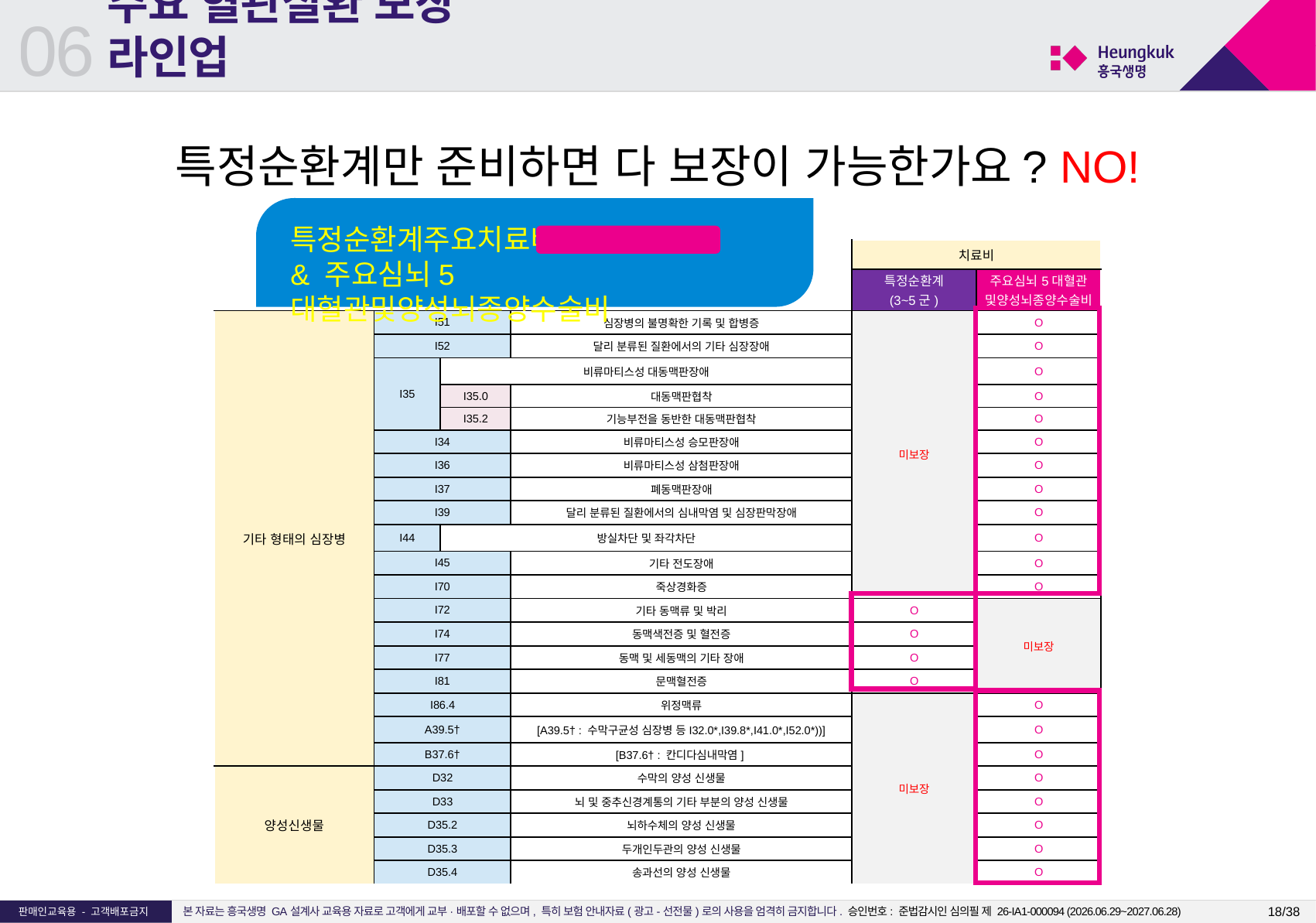

06
# 주요 혈관질환 보장 라인업
특정순환계만 준비하면 다 보장이 가능한가요? NO!
특정순환계주요치료비
& 주요심뇌5대혈관및양성뇌종양수술비
조합설계 필수!
| 구분 |  |  |  | 치료비 |  |
| --- | --- | --- | --- | --- | --- |
|  |  |  |  | 특정순환계 (3~5군) | 주요심뇌5대혈관 및양성뇌종양수술비 |
| 기타 형태의 심장병 | I51 |  | 심장병의 불명확한 기록 및 합병증 | 미보장 | O |
|  | I52 |  | 달리 분류된 질환에서의 기타 심장장애 |  | O |
|  | I35 | 비류마티스성 대동맥판장애 |  |  | O |
|  |  | I35.0 | 대동맥판협착 |  | O |
|  |  | I35.2 | 기능부전을 동반한 대동맥판협착 |  | O |
|  | I34 |  | 비류마티스성 승모판장애 |  | O |
|  | I36 |  | 비류마티스성 삼첨판장애 |  | O |
|  | I37 |  | 폐동맥판장애 |  | O |
|  | I39 |  | 달리 분류된 질환에서의 심내막염 및 심장판막장애 |  | O |
|  | I44 | 방실차단 및 좌각차단 |  |  | O |
|  | I45 |  | 기타 전도장애 |  | O |
|  | I70 |  | 죽상경화증 |  | O |
|  | I72 |  | 기타 동맥류 및 박리 | O | 미보장 |
|  | I74 |  | 동맥색전증 및 혈전증 | O |  |
|  | I77 |  | 동맥 및 세동맥의 기타 장애 | O |  |
|  | I81 |  | 문맥혈전증 | O |  |
|  | I86.4 |  | 위정맥류 | 미보장 | O |
|  | A39.5† |  | [A39.5† : 수막구균성 심장병 등I32.0\*,I39.8\*,I41.0\*,I52.0\*))] |  | O |
|  | B37.6† |  | [B37.6† : 칸디다심내막염] |  | O |
| 양성신생물 | D32 |  | 수막의 양성 신생물 |  | O |
|  | D33 |  | 뇌 및 중추신경계통의 기타 부분의 양성 신생물 |  | O |
|  | D35.2 |  | 뇌하수체의 양성 신생물 |  | O |
|  | D35.3 |  | 두개인두관의 양성 신생물 |  | O |
|  | D35.4 |  | 송과선의 양성 신생물 |  | O |

18/38